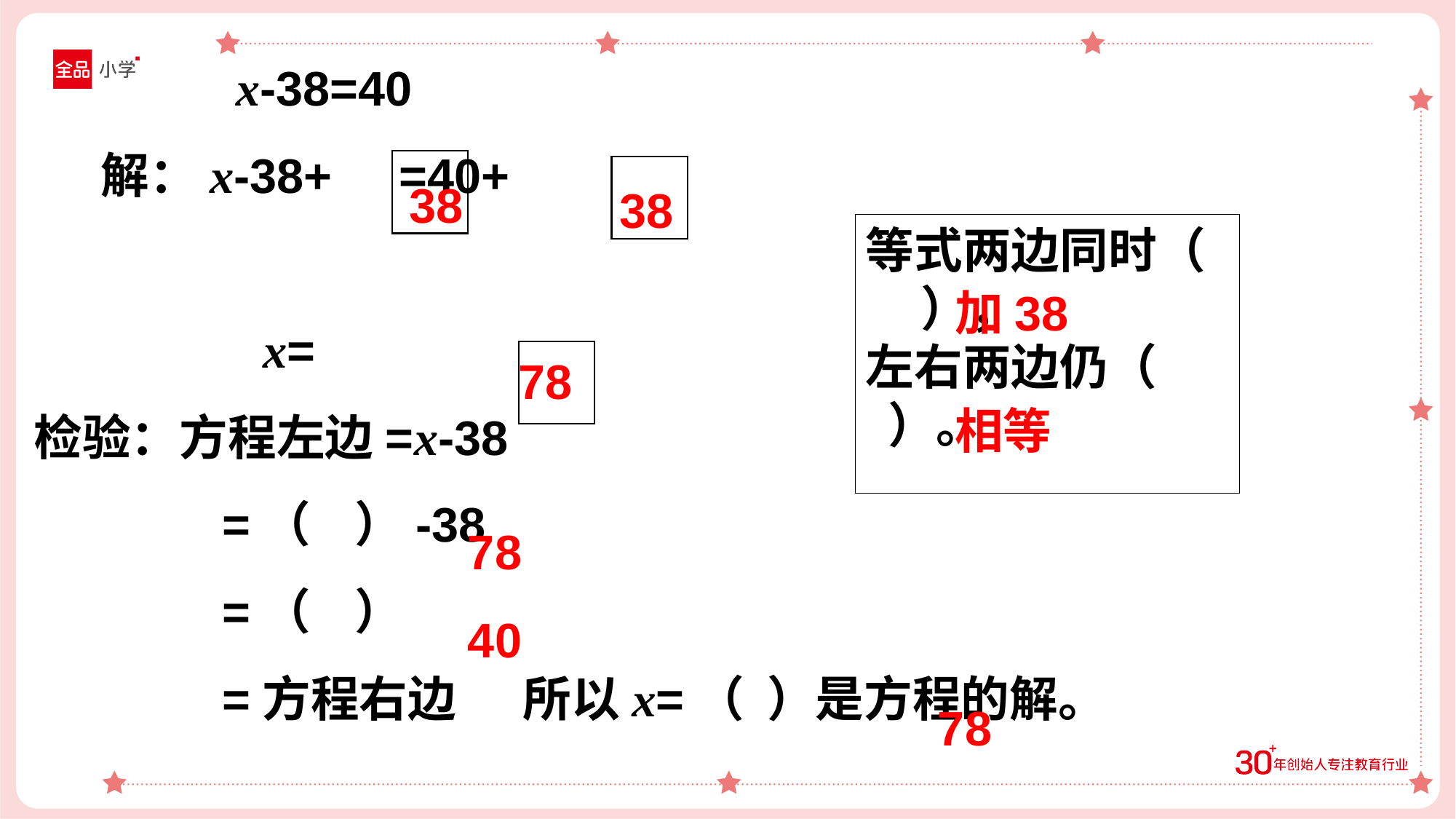

x-38=40
     解：x-38+     =40+

                 x=
检验：方程左边=x-38
              =（    ）-38
              =（    ）
              =方程右边      所以x=（  ）是方程的解。
38

38

等式两边同时（        ），
左右两边仍（         ）。
加38
78

相等
78
40
78